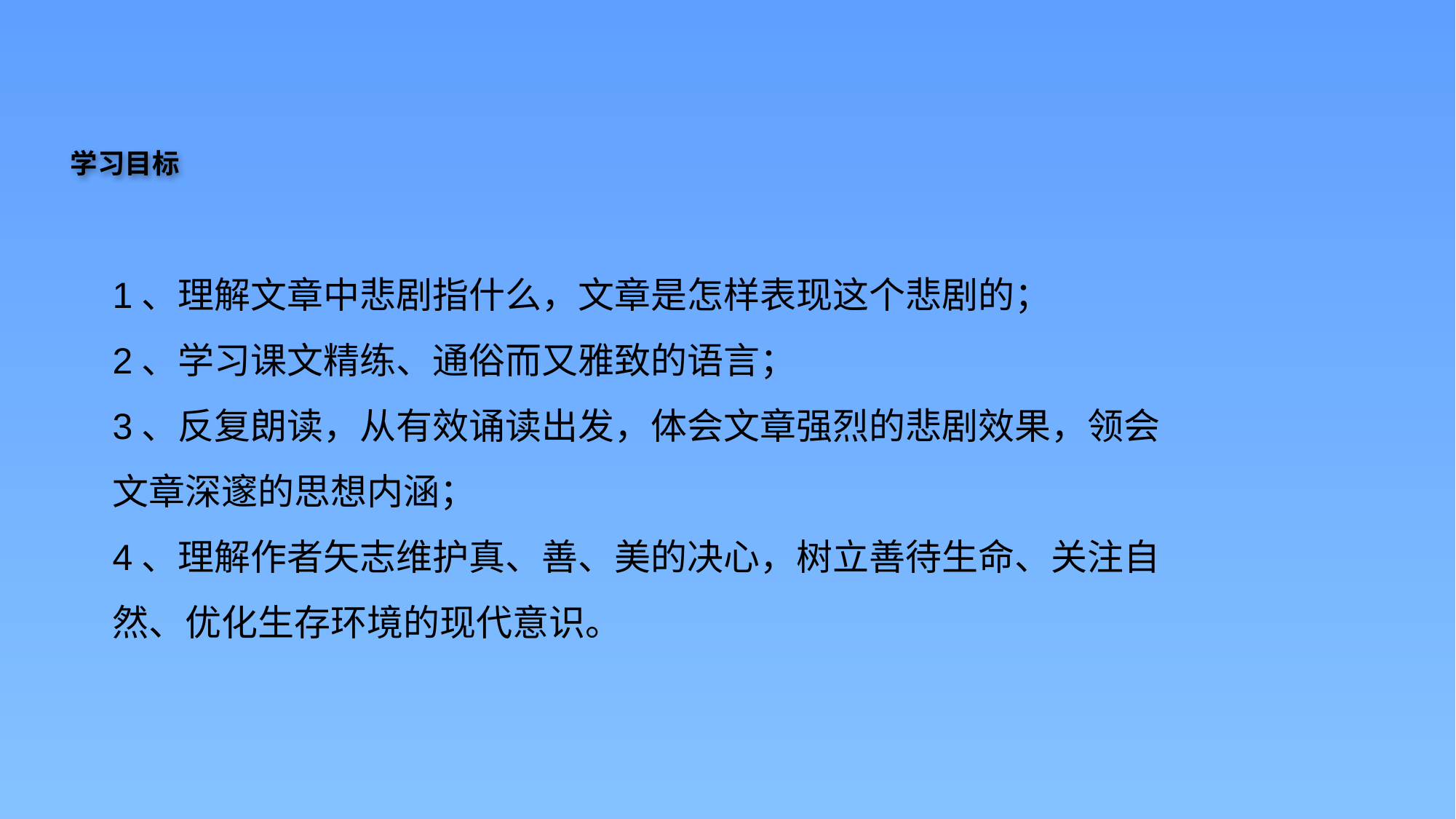

学习目标
1、理解文章中悲剧指什么，文章是怎样表现这个悲剧的；
2、学习课文精练、通俗而又雅致的语言；
3、反复朗读，从有效诵读出发，体会文章强烈的悲剧效果，领会文章深邃的思想内涵；
4、理解作者矢志维护真、善、美的决心，树立善待生命、关注自然、优化生存环境的现代意识。